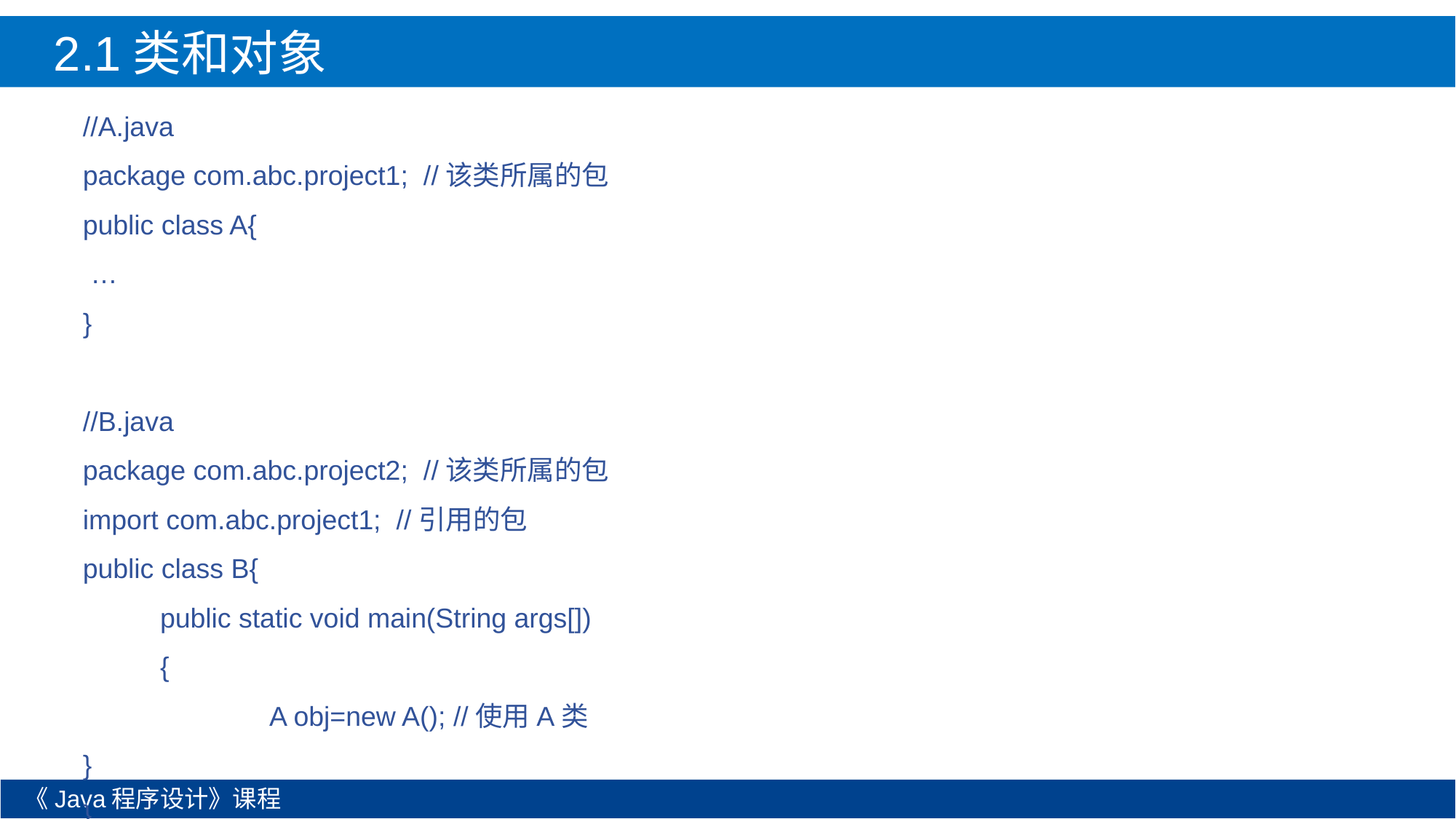

2.1类和对象
//A.java
package com.abc.project1;  //该类所属的包
public class A{
 …
}

//B.java
package com.abc.project2;  //该类所属的包
import com.abc.project1;  //引用的包
public class B{
	public static void main(String args[])
	{
		A obj=new A(); //使用A类
}
}
《Java程序设计》课程